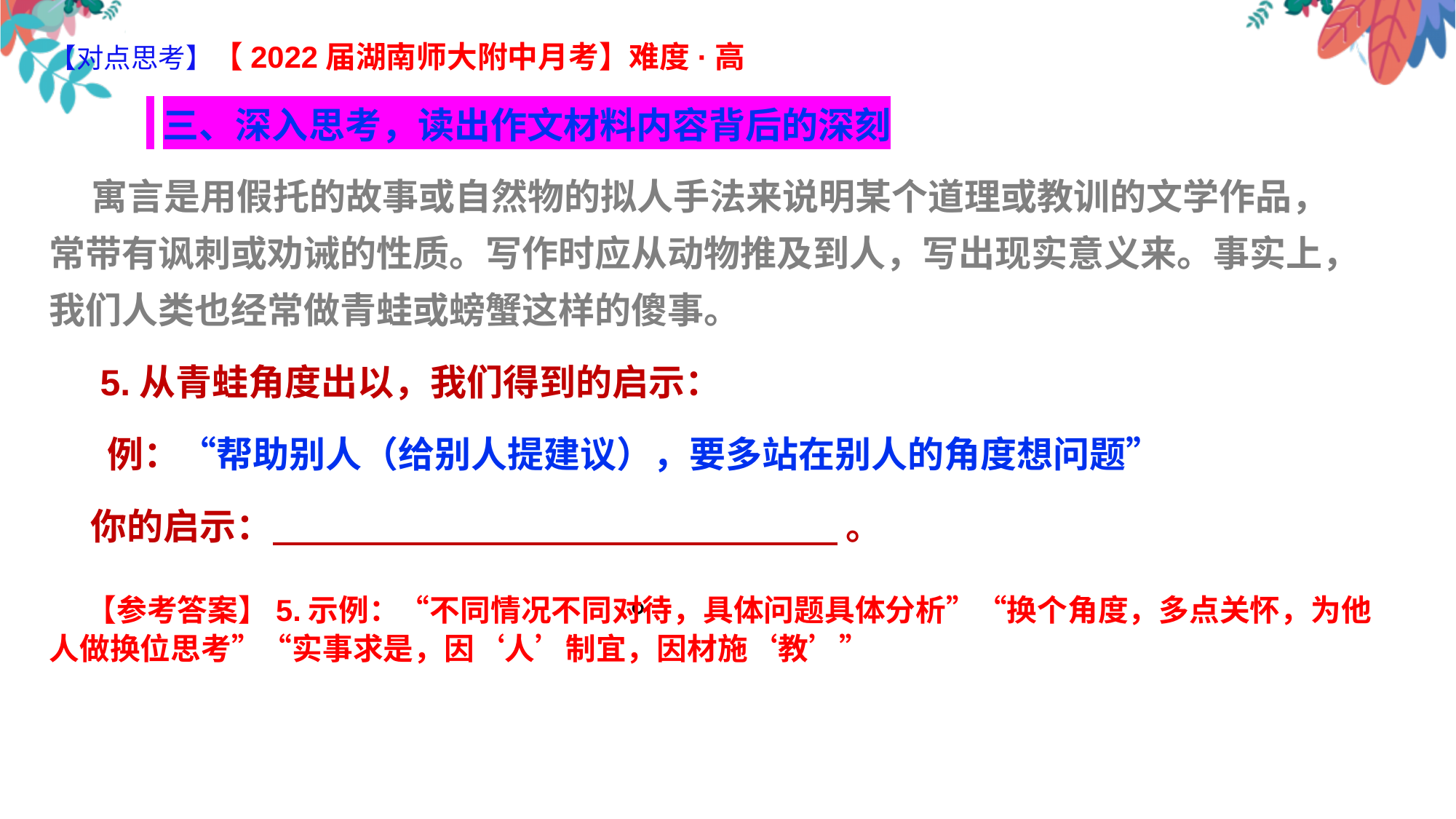

【对点思考】【2022届湖南师大附中月考】难度·高
               三、深入思考，读出作文材料内容背后的深刻
     寓言是用假托的故事或自然物的拟人手法来说明某个道理或教训的文学作品，常带有讽刺或劝诫的性质。写作时应从动物推及到人，写出现实意义来。事实上，我们人类也经常做青蛙或螃蟹这样的傻事。
     5.从青蛙角度出以，我们得到的启示：
      例：“帮助别人（给别人提建议），要多站在别人的角度想问题”
    你的启示：                                                                      。
                                                                      。

   【参考答案】5.示例：“不同情况不同对待，具体问题具体分析”“换个角度，多点关怀，为他人做换位思考”“实事求是，因‘人’制宜，因材施‘教’”